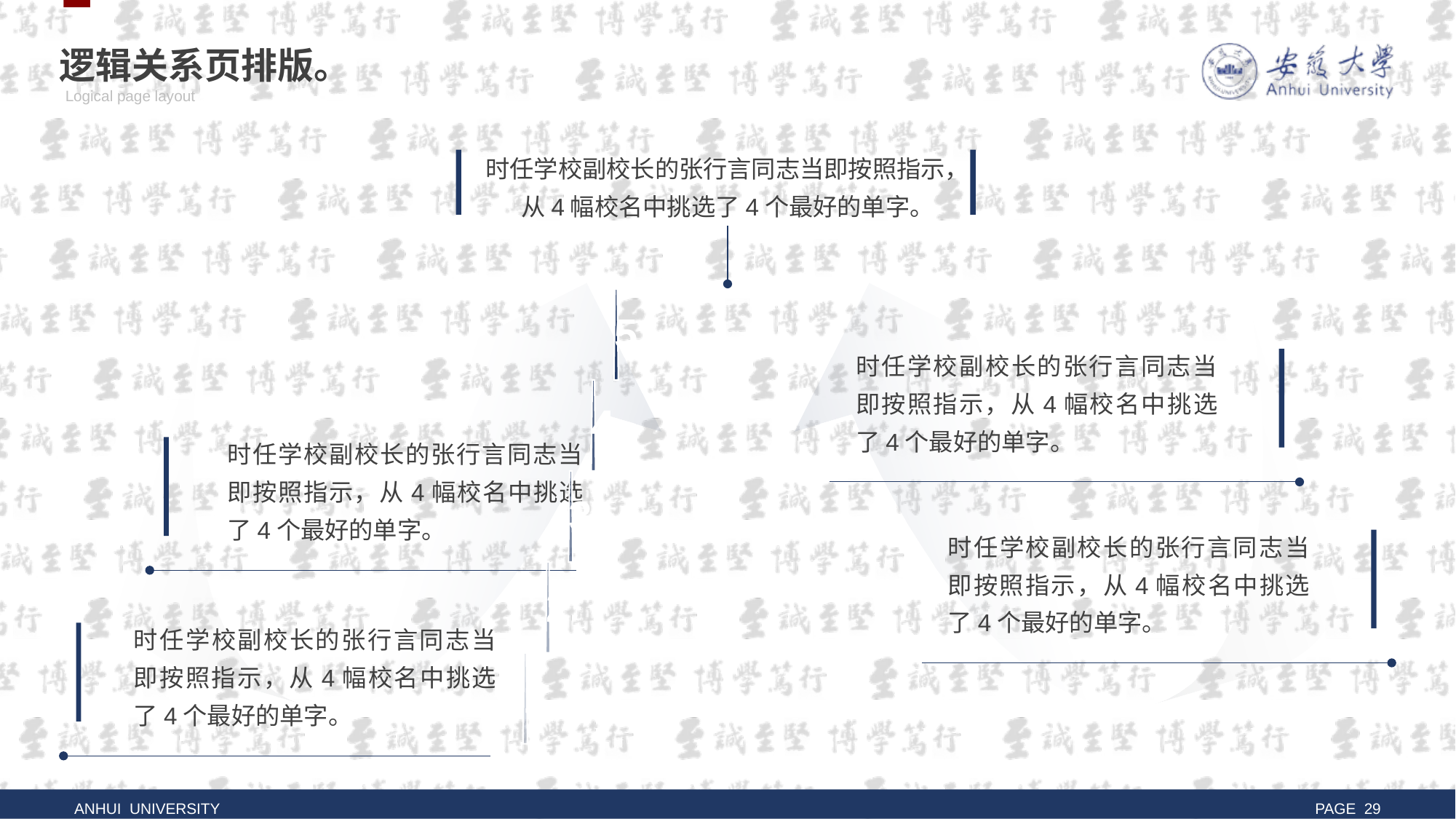

逻辑关系页排版。
Logical page layout
时任学校副校长的张行言同志当即按照指示，从4幅校名中挑选了4个最好的单字。

5
4
3
1
2
时任学校副校长的张行言同志当即按照指示，从4幅校名中挑选了4个最好的单字。

时任学校副校长的张行言同志当即按照指示，从4幅校名中挑选了4个最好的单字。

时任学校副校长的张行言同志当即按照指示，从4幅校名中挑选了4个最好的单字。

时任学校副校长的张行言同志当即按照指示，从4幅校名中挑选了4个最好的单字。

ANHUI  UNIVERSITY
PAGE  29